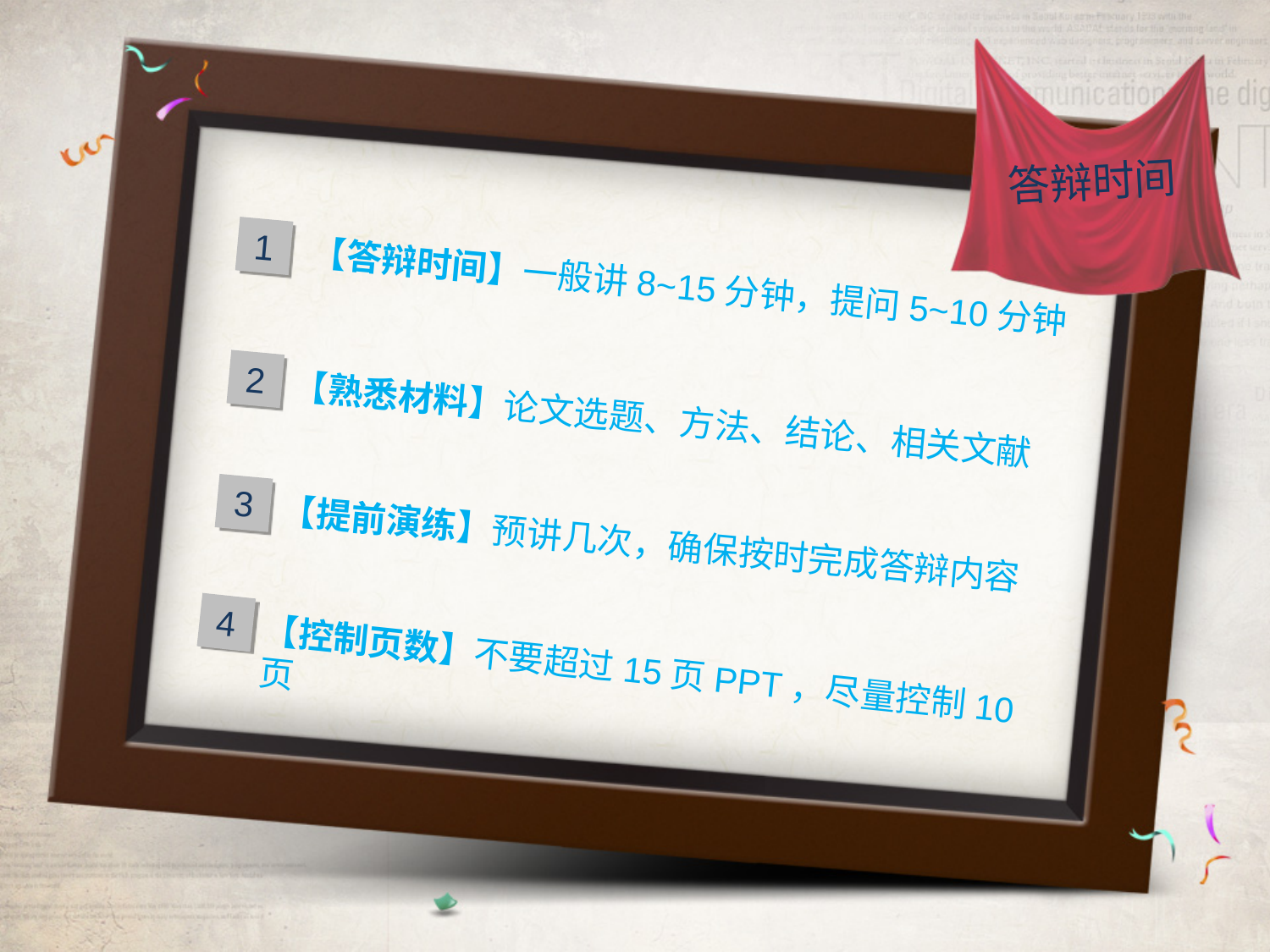

答辩时间
【答辩时间】一般讲8~15分钟，提问5~10分钟
1
2
【熟悉材料】论文选题、方法、结论、相关文献
3
【提前演练】预讲几次，确保按时完成答辩内容
4
【控制页数】不要超过15页PPT，尽量控制10页